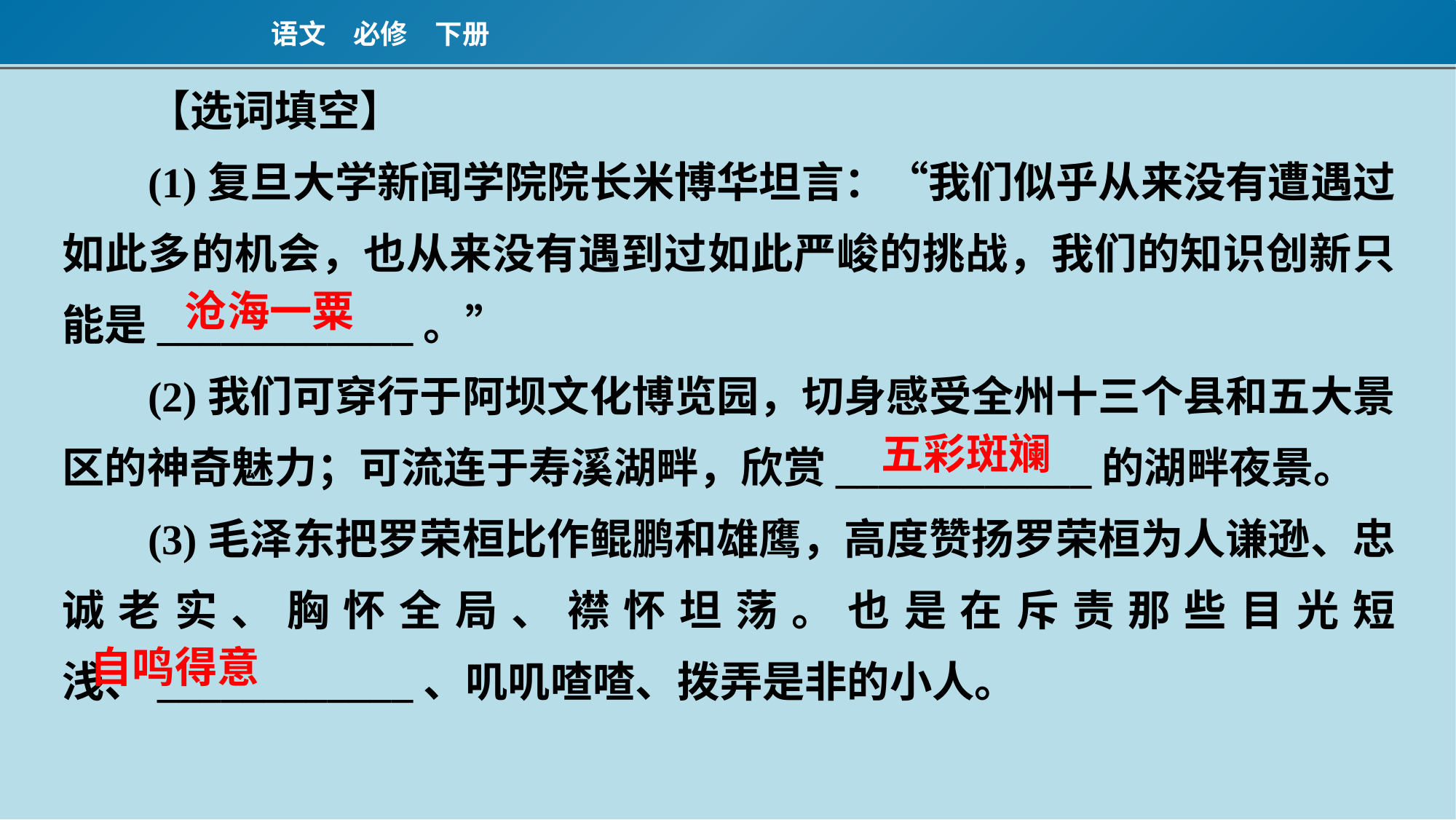

【选词填空】
(1)复旦大学新闻学院院长米博华坦言：“我们似乎从来没有遭遇过如此多的机会，也从来没有遇到过如此严峻的挑战，我们的知识创新只能是____________。”
(2)我们可穿行于阿坝文化博览园，切身感受全州十三个县和五大景区的神奇魅力；可流连于寿溪湖畔，欣赏____________的湖畔夜景。
(3)毛泽东把罗荣桓比作鲲鹏和雄鹰，高度赞扬罗荣桓为人谦逊、忠诚老实、胸怀全局、襟怀坦荡。也是在斥责那些目光短浅、____________、叽叽喳喳、拨弄是非的小人。
沧海一粟
五彩斑斓
自鸣得意